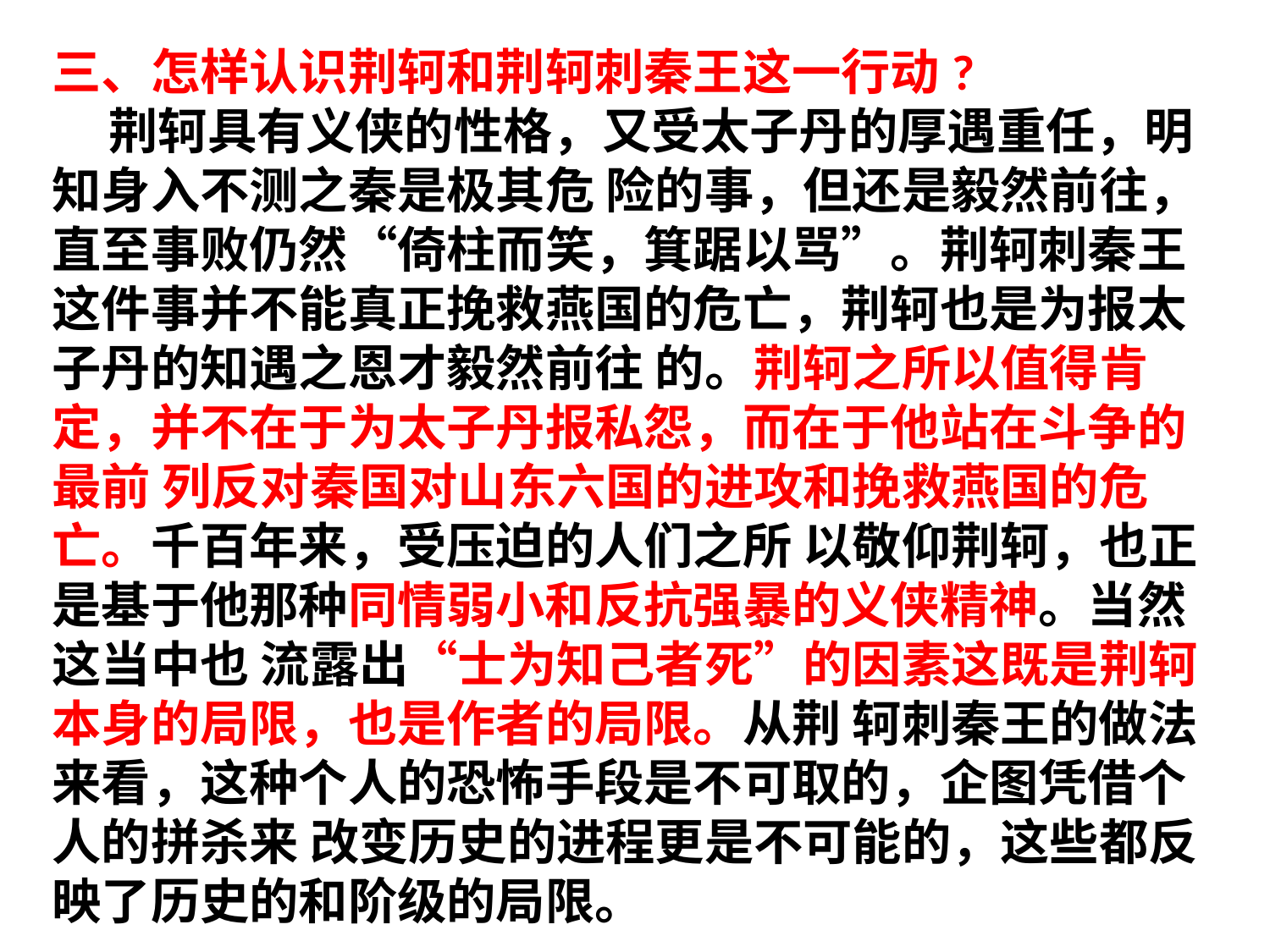

三、怎样认识荆轲和荆轲刺秦王这一行动?
    荆轲具有义侠的性格，又受太子丹的厚遇重任，明知身入不测之秦是极其危 险的事，但还是毅然前往，直至事败仍然“倚柱而笑，箕踞以骂”。荆轲刺秦王 这件事并不能真正挽救燕国的危亡，荆轲也是为报太子丹的知遇之恩才毅然前往 的。荆轲之所以值得肯定，并不在于为太子丹报私怨，而在于他站在斗争的最前 列反对秦国对山东六国的进攻和挽救燕国的危亡。千百年来，受压迫的人们之所 以敬仰荆轲，也正是基于他那种同情弱小和反抗强暴的义侠精神。当然这当中也 流露出“士为知己者死”的因素这既是荆轲本身的局限，也是作者的局限。从荆 轲刺秦王的做法来看，这种个人的恐怖手段是不可取的，企图凭借个人的拼杀来 改变历史的进程更是不可能的，这些都反映了历史的和阶级的局限。